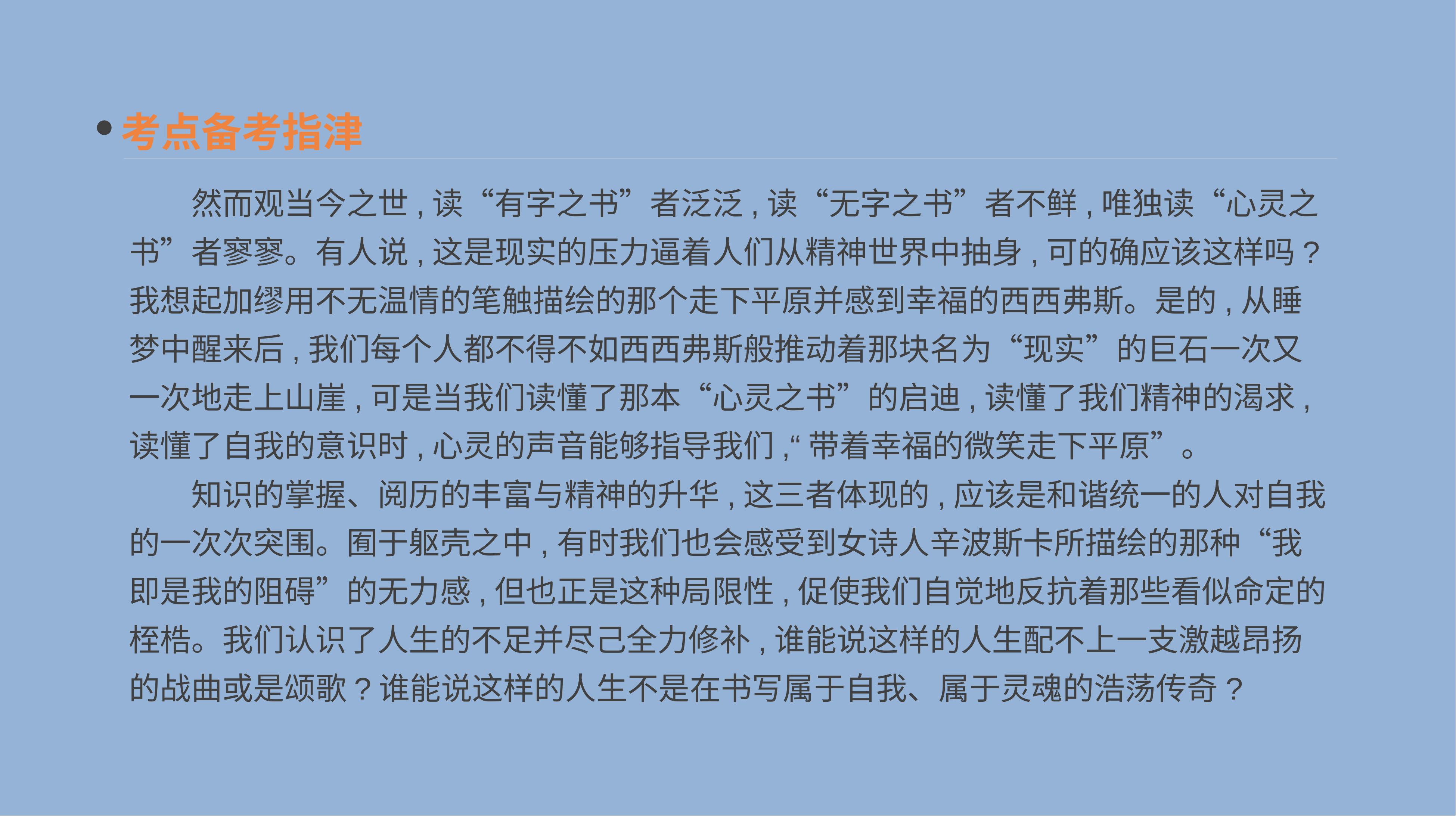

考点备考指津

　　然而观当今之世,读“有字之书”者泛泛,读“无字之书”者不鲜,唯独读“心灵之书”者寥寥。有人说,这是现实的压力逼着人们从精神世界中抽身,可的确应该这样吗? 我想起加缪用不无温情的笔触描绘的那个走下平原并感到幸福的西西弗斯。是的,从睡梦中醒来后,我们每个人都不得不如西西弗斯般推动着那块名为“现实”的巨石一次又一次地走上山崖,可是当我们读懂了那本“心灵之书”的启迪,读懂了我们精神的渴求,读懂了自我的意识时,心灵的声音能够指导我们,“带着幸福的微笑走下平原”。
　　知识的掌握、阅历的丰富与精神的升华,这三者体现的,应该是和谐统一的人对自我的一次次突围。囿于躯壳之中,有时我们也会感受到女诗人辛波斯卡所描绘的那种“我即是我的阻碍”的无力感,但也正是这种局限性,促使我们自觉地反抗着那些看似命定的桎梏。我们认识了人生的不足并尽己全力修补,谁能说这样的人生配不上一支激越昂扬的战曲或是颂歌?谁能说这样的人生不是在书写属于自我、属于灵魂的浩荡传奇?